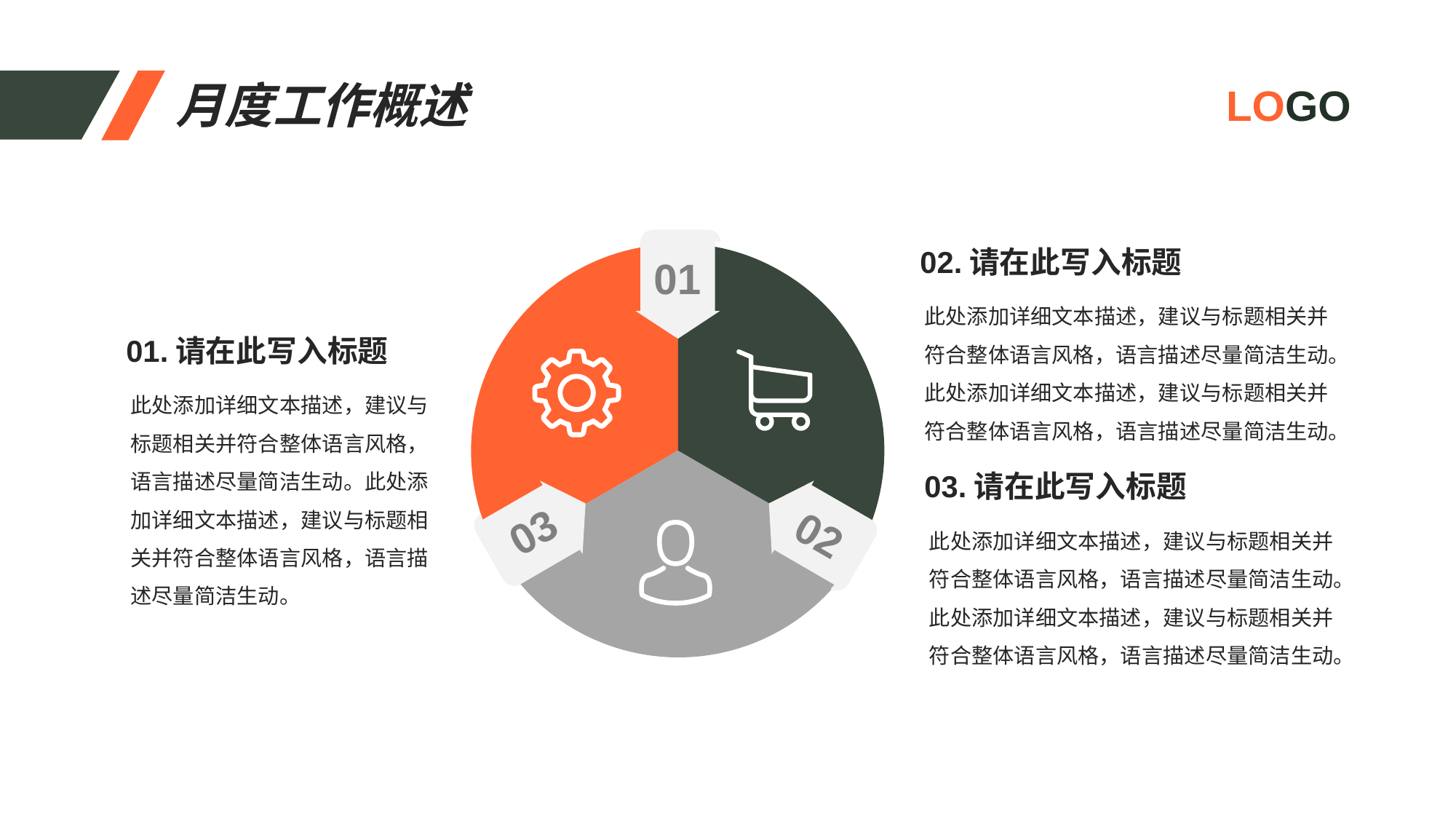

月度工作概述

LOGO

01

03

02

02.请在此写入标题
此处添加详细文本描述，建议与标题相关并符合整体语言风格，语言描述尽量简洁生动。此处添加详细文本描述，建议与标题相关并符合整体语言风格，语言描述尽量简洁生动。
01.请在此写入标题
此处添加详细文本描述，建议与标题相关并符合整体语言风格，语言描述尽量简洁生动。此处添加详细文本描述，建议与标题相关并符合整体语言风格，语言描述尽量简洁生动。
03.请在此写入标题
此处添加详细文本描述，建议与标题相关并符合整体语言风格，语言描述尽量简洁生动。此处添加详细文本描述，建议与标题相关并符合整体语言风格，语言描述尽量简洁生动。